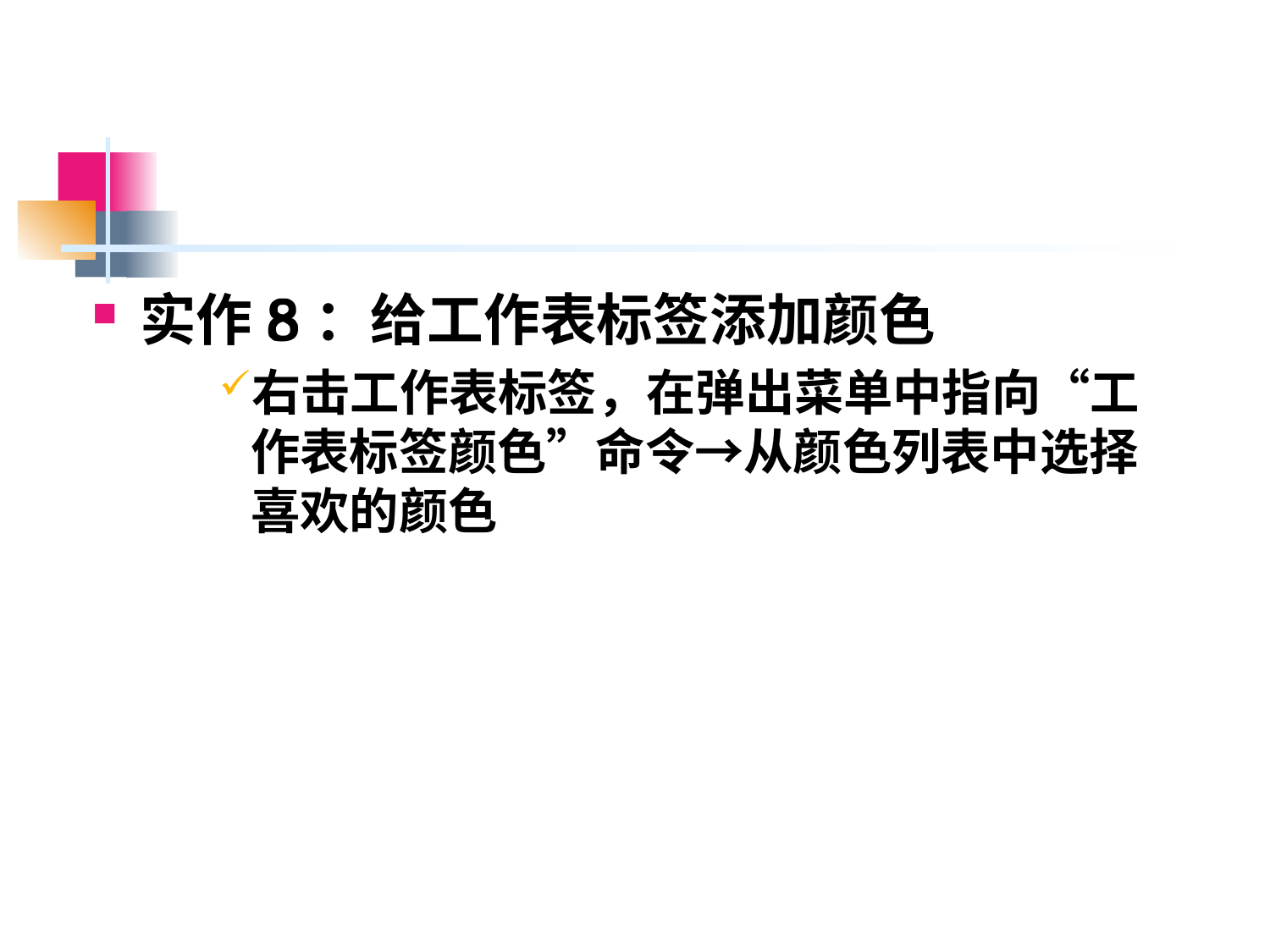

#
实作8：给工作表标签添加颜色
右击工作表标签，在弹出菜单中指向“工作表标签颜色”命令→从颜色列表中选择喜欢的颜色